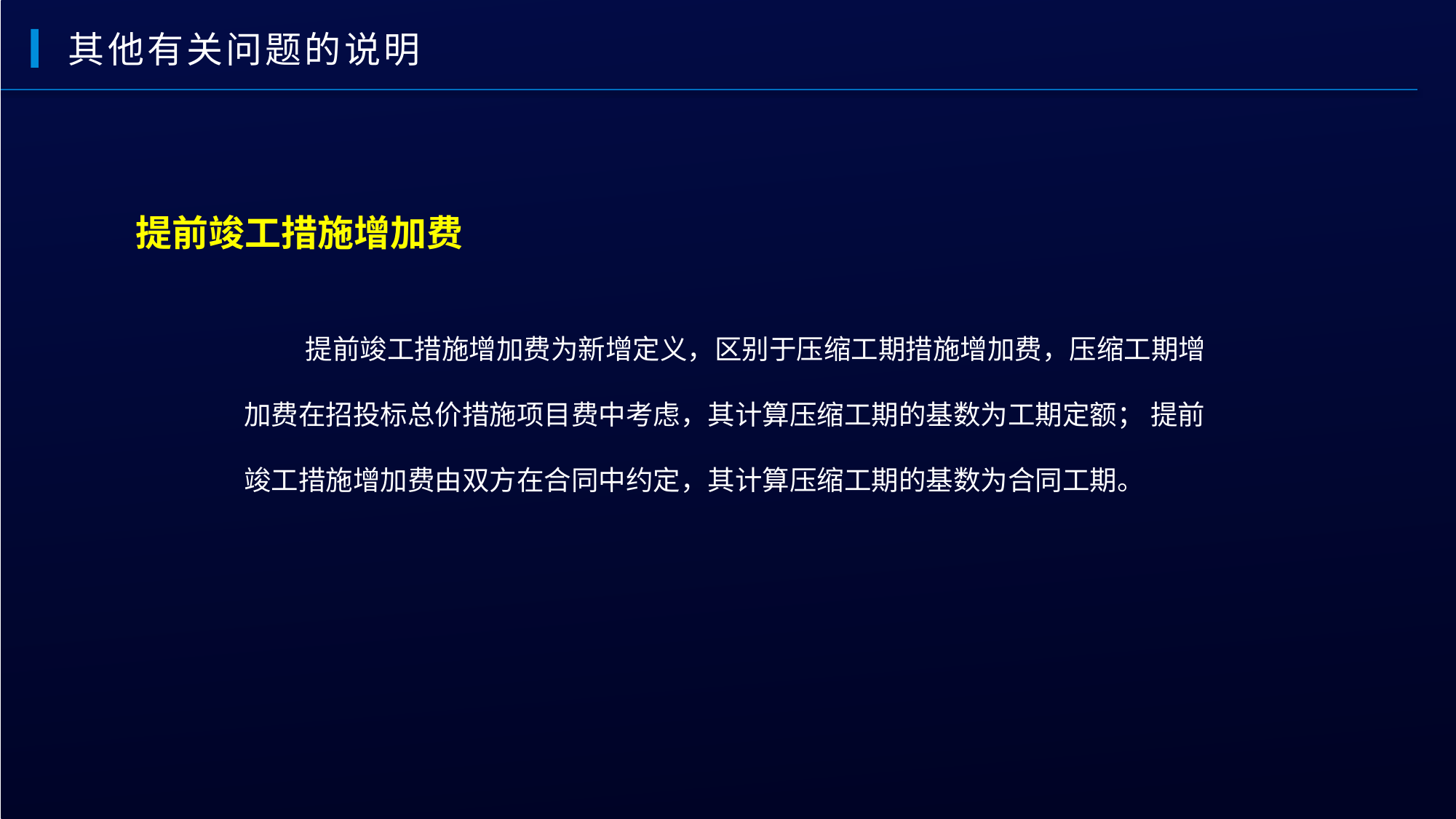

其他有关问题的说明
提前竣工措施增加费
  提前竣工措施增加费为新增定义，区别于压缩工期措施增加费，压缩工期增加费在招投标总价措施项目费中考虑，其计算压缩工期的基数为工期定额； 提前竣工措施增加费由双方在合同中约定，其计算压缩工期的基数为合同工期。